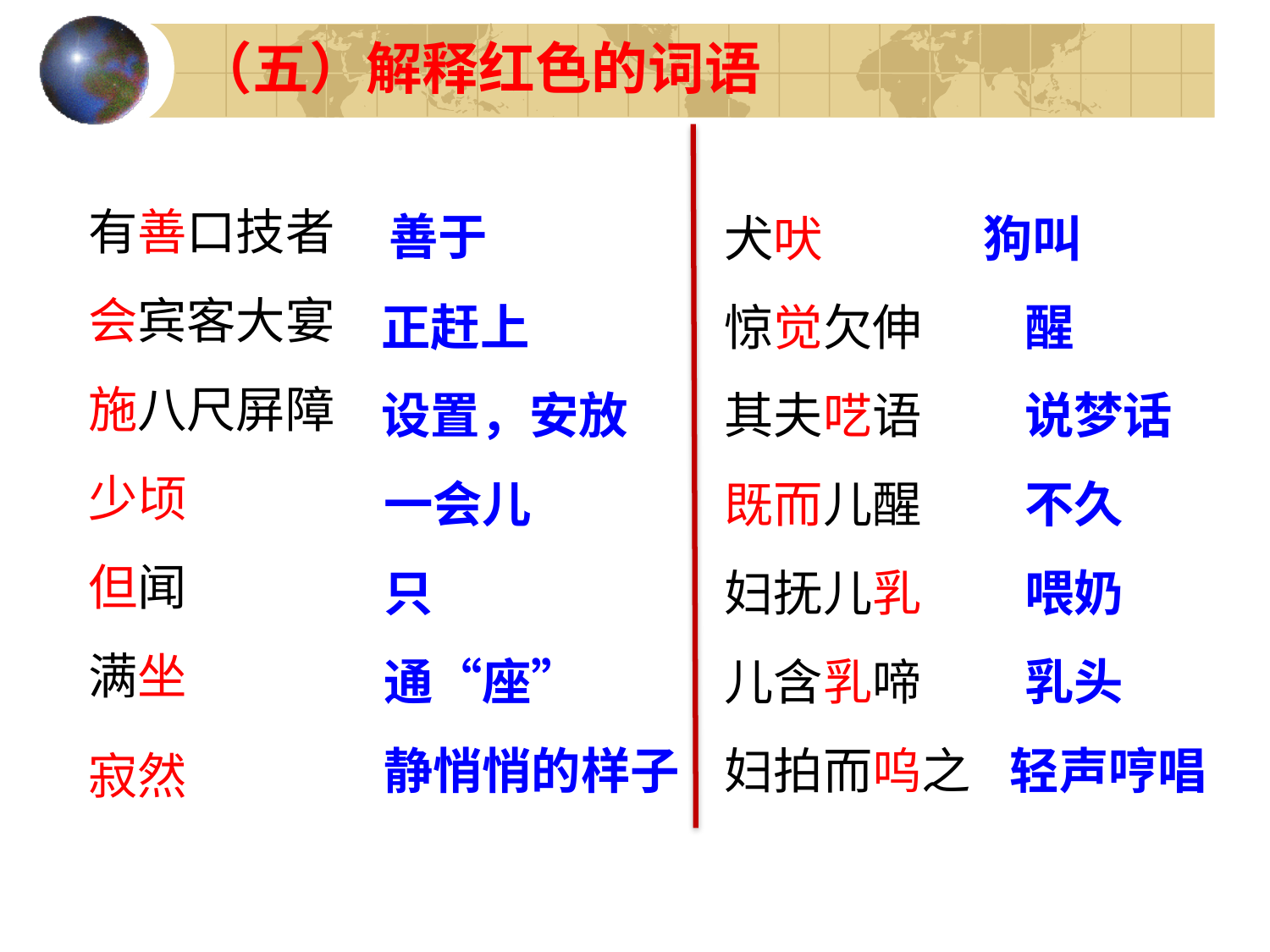

（五）解释红色的词语

　　　善于
　　　正赶上
　　　设置，安放
	 一会儿
	 只
	 通“座”
	 静悄悄的样子
有善口技者
会宾客大宴
施八尺屏障
少顷
但闻
满坐
寂然
犬吠
惊觉欠伸
其夫呓语
既而儿醒
妇抚儿乳
儿含乳啼
妇拍而呜之
    狗叫
　　醒
　　说梦话
　　不久
　　喂奶
　　乳头
  　轻声哼唱